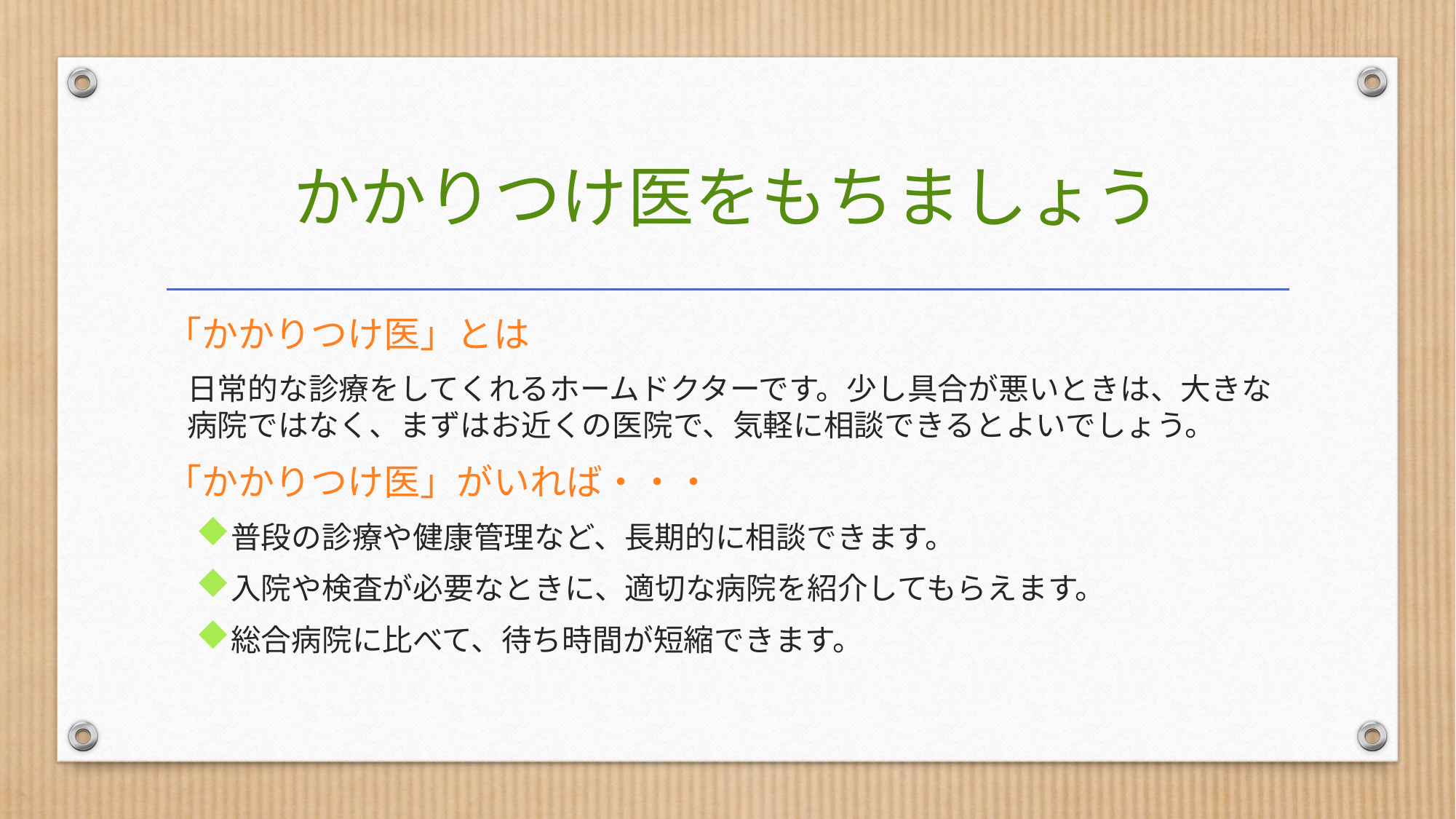

# かかりつけ医をもちましょう
「かかりつけ医」とは
日常的な診療をしてくれるホームドクターです。少し具合が悪いときは、大きな病院ではなく、まずはお近くの医院で、気軽に相談できるとよいでしょう。
「かかりつけ医」がいれば・・・
普段の診療や健康管理など、長期的に相談できます。
入院や検査が必要なときに、適切な病院を紹介してもらえます。
総合病院に比べて、待ち時間が短縮できます。